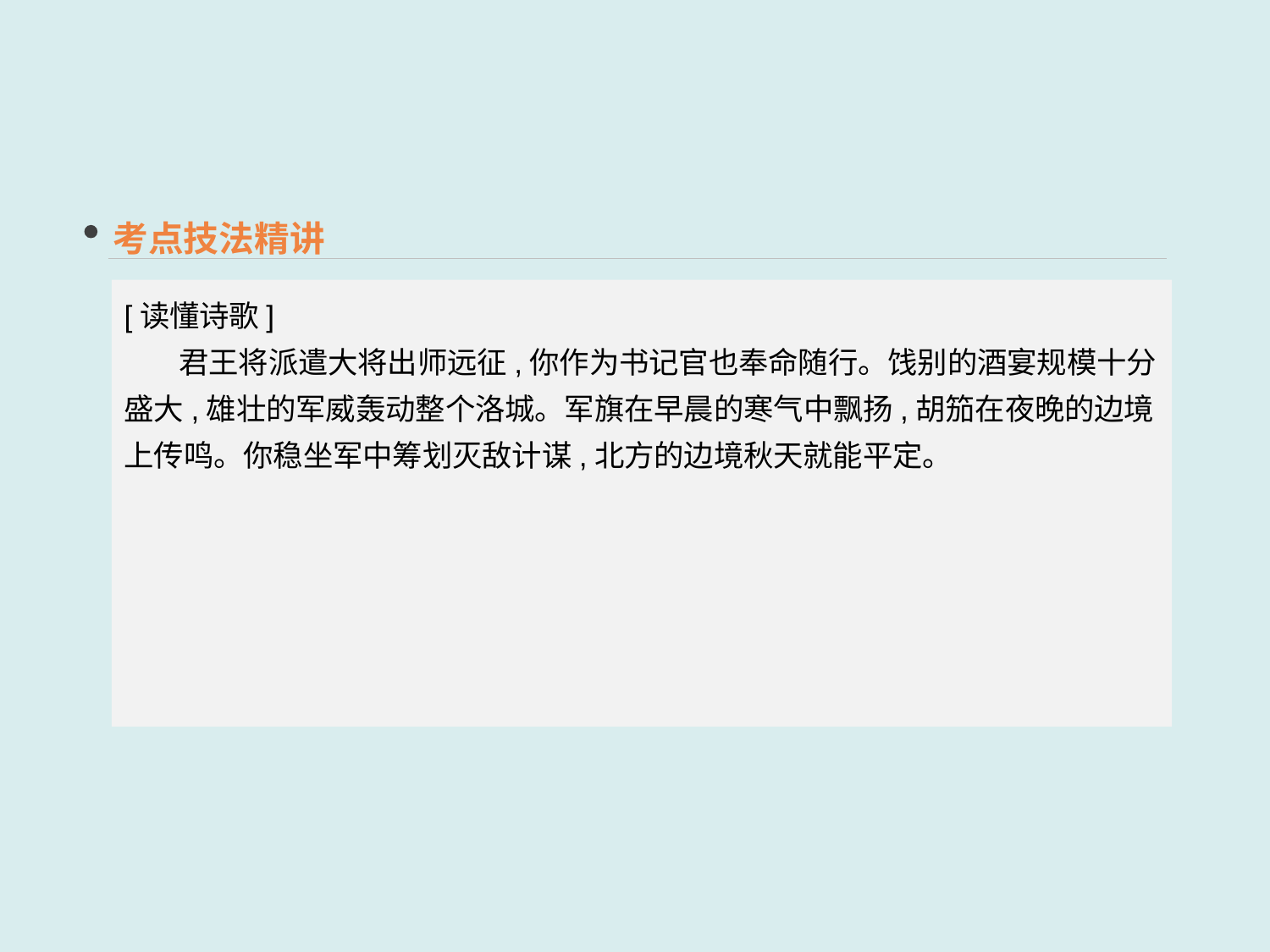

考点技法精讲

[读懂诗歌]
       君王将派遣大将出师远征,你作为书记官也奉命随行。饯别的酒宴规模十分盛大,雄壮的军威轰动整个洛城。军旗在早晨的寒气中飘扬,胡笳在夜晚的边境上传鸣。你稳坐军中筹划灭敌计谋,北方的边境秋天就能平定。